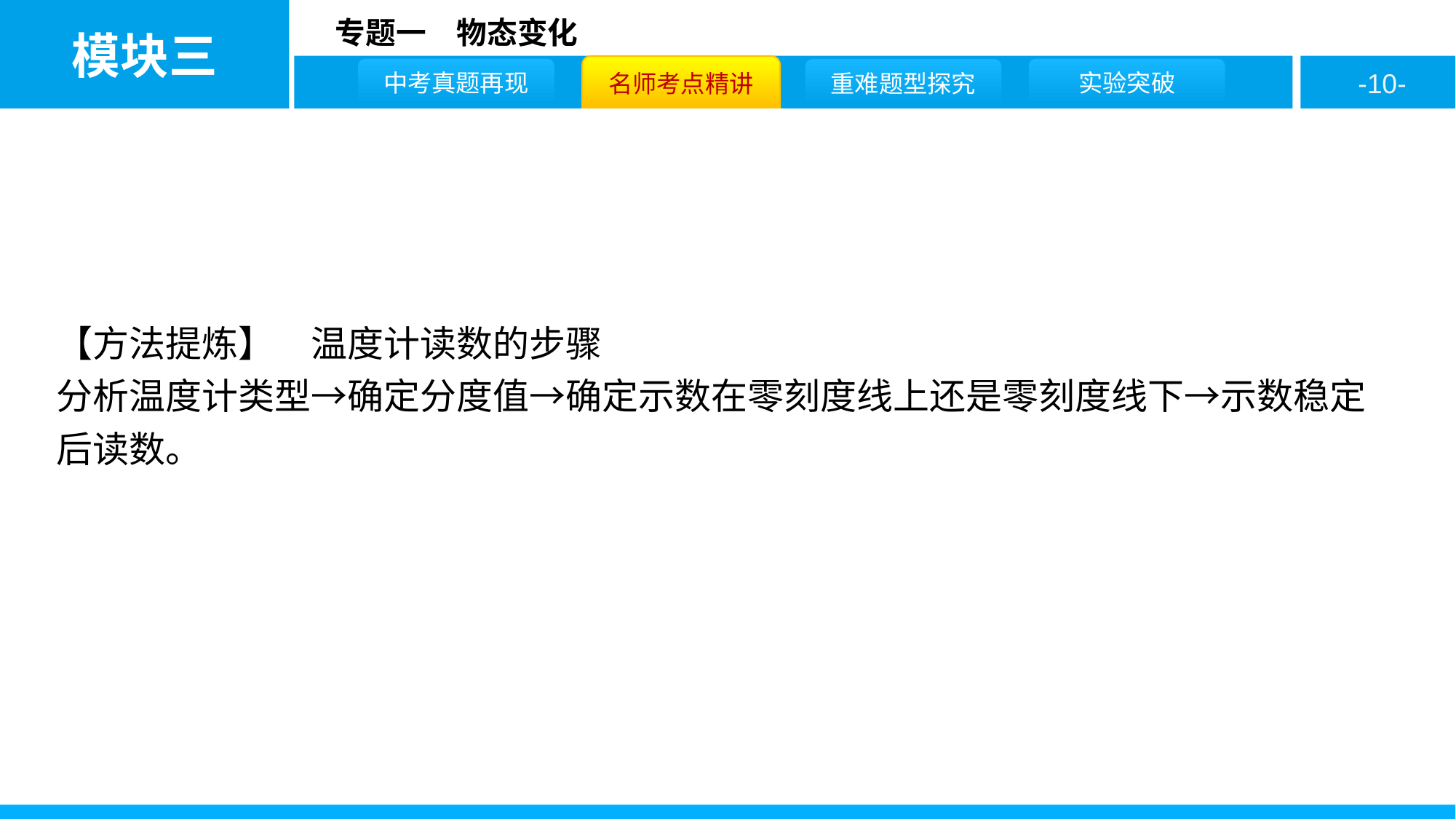

【方法提炼】　温度计读数的步骤
分析温度计类型→确定分度值→确定示数在零刻度线上还是零刻度线下→示数稳定后读数。